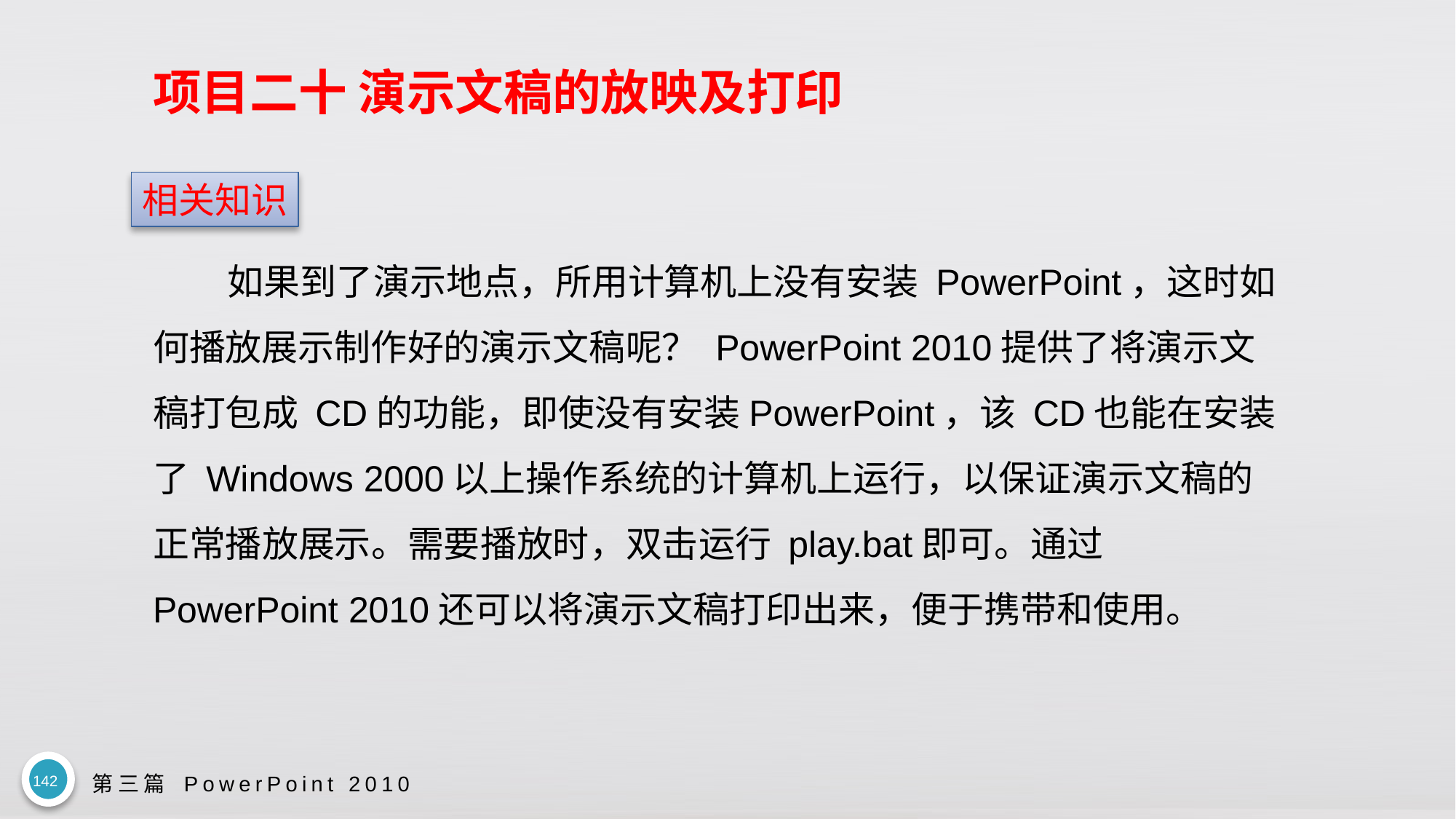

# 项目二十 演示文稿的放映及打印
相关知识
如果到了演示地点，所用计算机上没有安装 PowerPoint，这时如何播放展示制作好的演示文稿呢？ PowerPoint 2010提供了将演示文稿打包成 CD的功能，即使没有安装PowerPoint，该 CD也能在安装了 Windows 2000以上操作系统的计算机上运行，以保证演示文稿的正常播放展示。需要播放时，双击运行 play.bat即可。通过 PowerPoint 2010还可以将演示文稿打印出来，便于携带和使用。
142